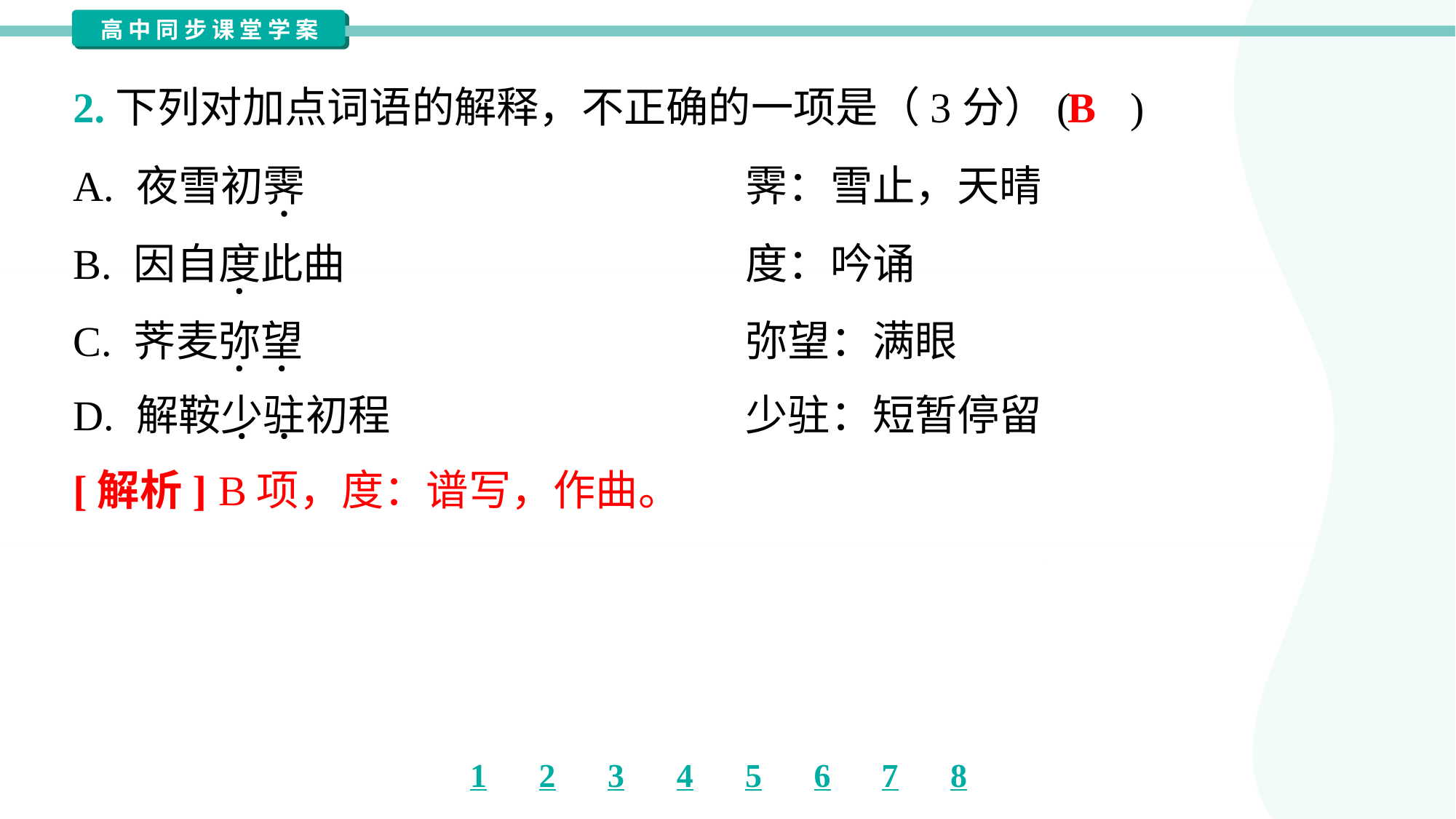

B
2.下列对加点词语的解释，不正确的一项是（3分）(     )
A. 夜雪初霁	霁：雪止，天晴
B. 因自度此曲	度：吟诵
C. 荠麦弥望	弥望：满眼
D. 解鞍少驻初程	少驻：短暂停留

[解析] B项，度：谱写，作曲。